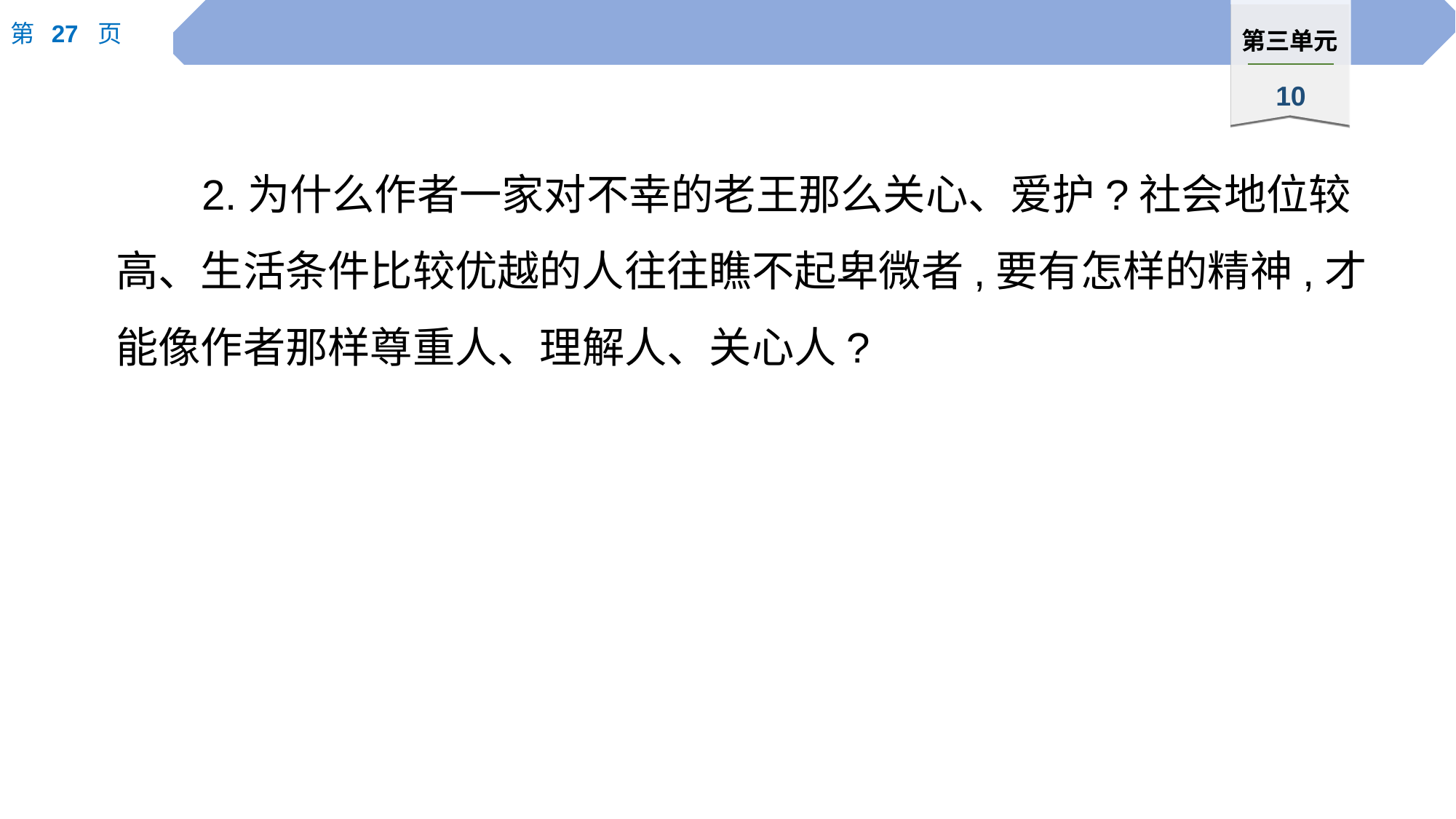

2.为什么作者一家对不幸的老王那么关心、爱护?社会地位较高、生活条件比较优越的人往往瞧不起卑微者,要有怎样的精神,才能像作者那样尊重人、理解人、关心人?